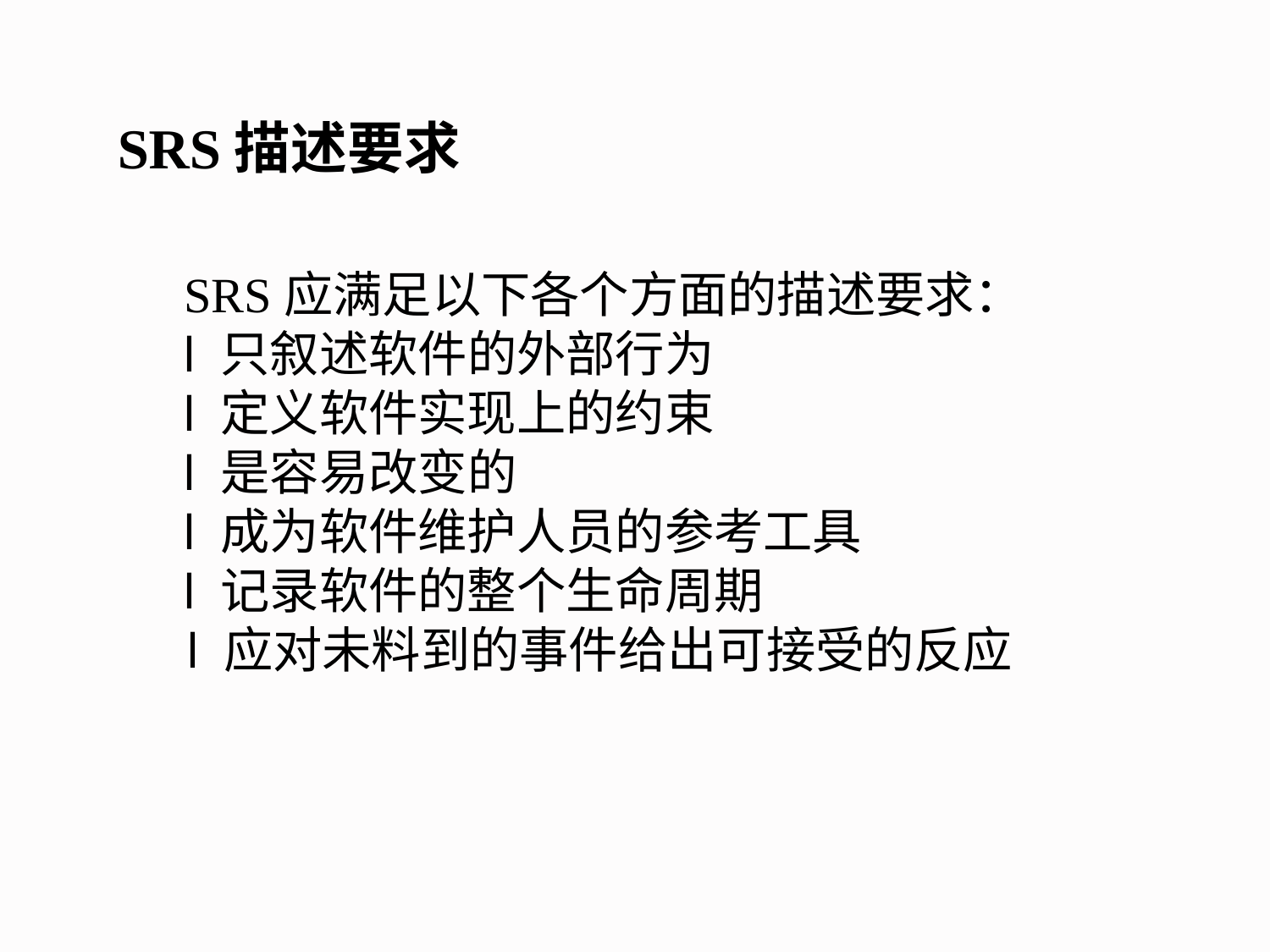

SRS描述要求
SRS应满足以下各个方面的描述要求：l 只叙述软件的外部行为l 定义软件实现上的约束l 是容易改变的l 成为软件维护人员的参考工具l 记录软件的整个生命周期l 应对未料到的事件给出可接受的反应